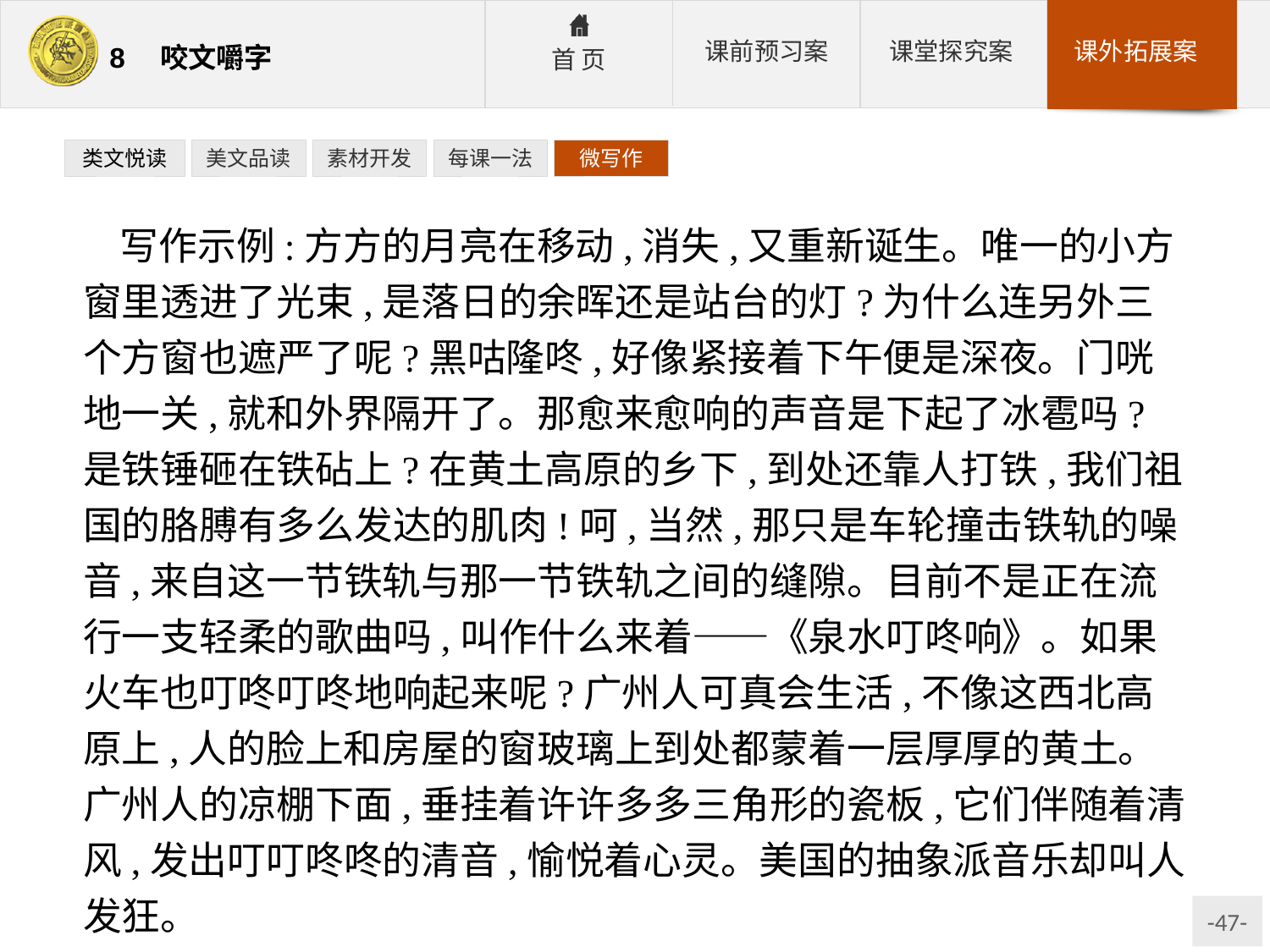

类文悦读
美文品读
素材开发
每课一法
微写作
写作示例:方方的月亮在移动,消失,又重新诞生。唯一的小方窗里透进了光束,是落日的余晖还是站台的灯?为什么连另外三个方窗也遮严了呢?黑咕隆咚,好像紧接着下午便是深夜。门咣地一关,就和外界隔开了。那愈来愈响的声音是下起了冰雹吗?是铁锤砸在铁砧上?在黄土高原的乡下,到处还靠人打铁,我们祖国的胳膊有多么发达的肌肉!呵,当然,那只是车轮撞击铁轨的噪音,来自这一节铁轨与那一节铁轨之间的缝隙。目前不是正在流行一支轻柔的歌曲吗,叫作什么来着——《泉水叮咚响》。如果火车也叮咚叮咚地响起来呢?广州人可真会生活,不像这西北高原上,人的脸上和房屋的窗玻璃上到处都蒙着一层厚厚的黄土。广州人的凉棚下面,垂挂着许许多多三角形的瓷板,它们伴随着清风,发出叮叮咚咚的清音,愉悦着心灵。美国的抽象派音乐却叫人发狂。